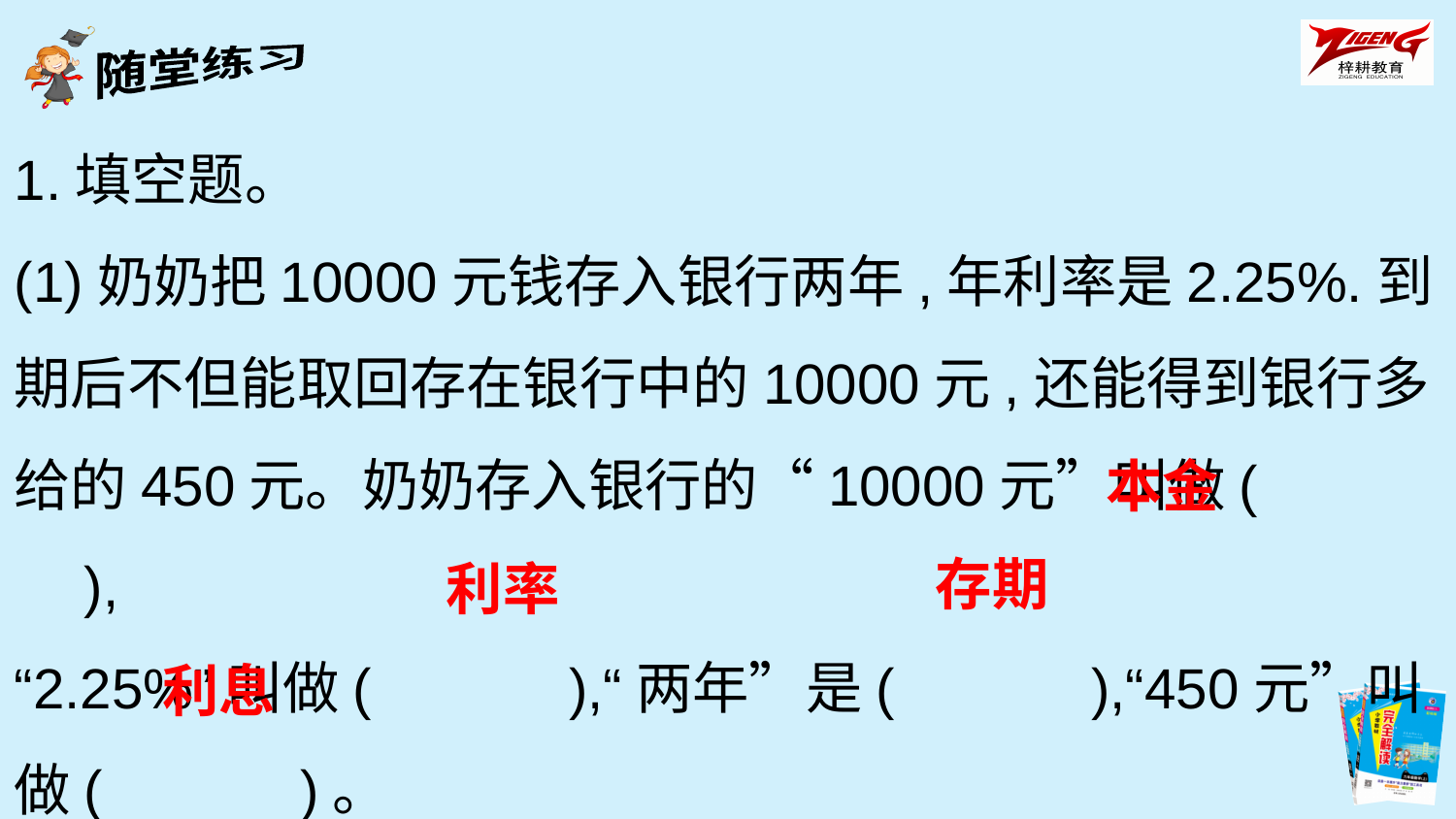

1.填空题。
(1)奶奶把10000元钱存入银行两年,年利率是2.25%.到期后不但能取回存在银行中的10000元,还能得到银行多给的450元。奶奶存入银行的“10000元”叫做(　　　),
“2.25%”叫做(　　　),“两年”是(　　　),“450元”叫做(　　　)。
本金
存期
利率
利息